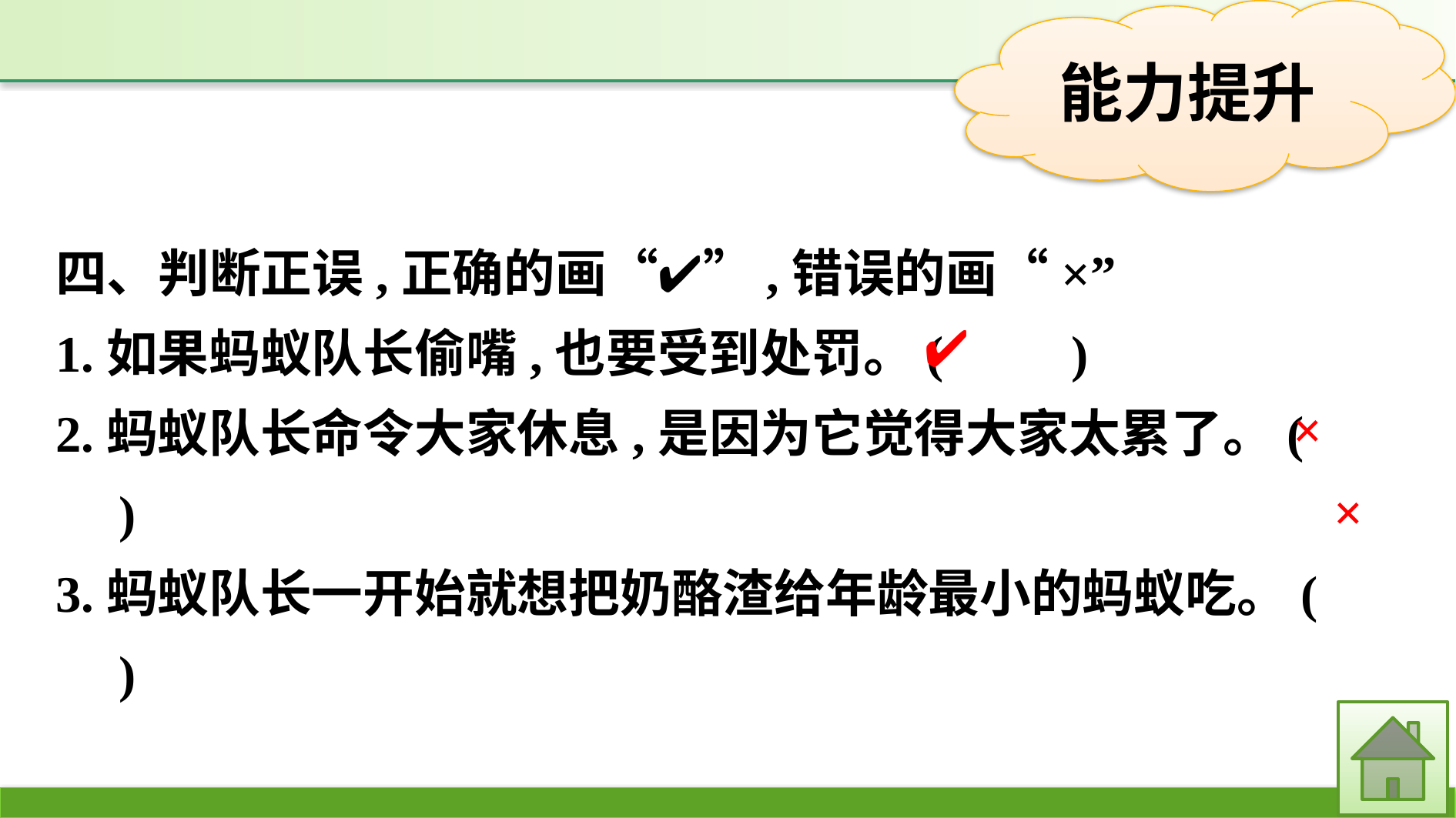

四、判断正误,正确的画“✔”,错误的画“×”
1.如果蚂蚁队长偷嘴,也要受到处罚。(　　)
2.蚂蚁队长命令大家休息,是因为它觉得大家太累了。(　　)
3.蚂蚁队长一开始就想把奶酪渣给年龄最小的蚂蚁吃。(　　)
✔
×
×